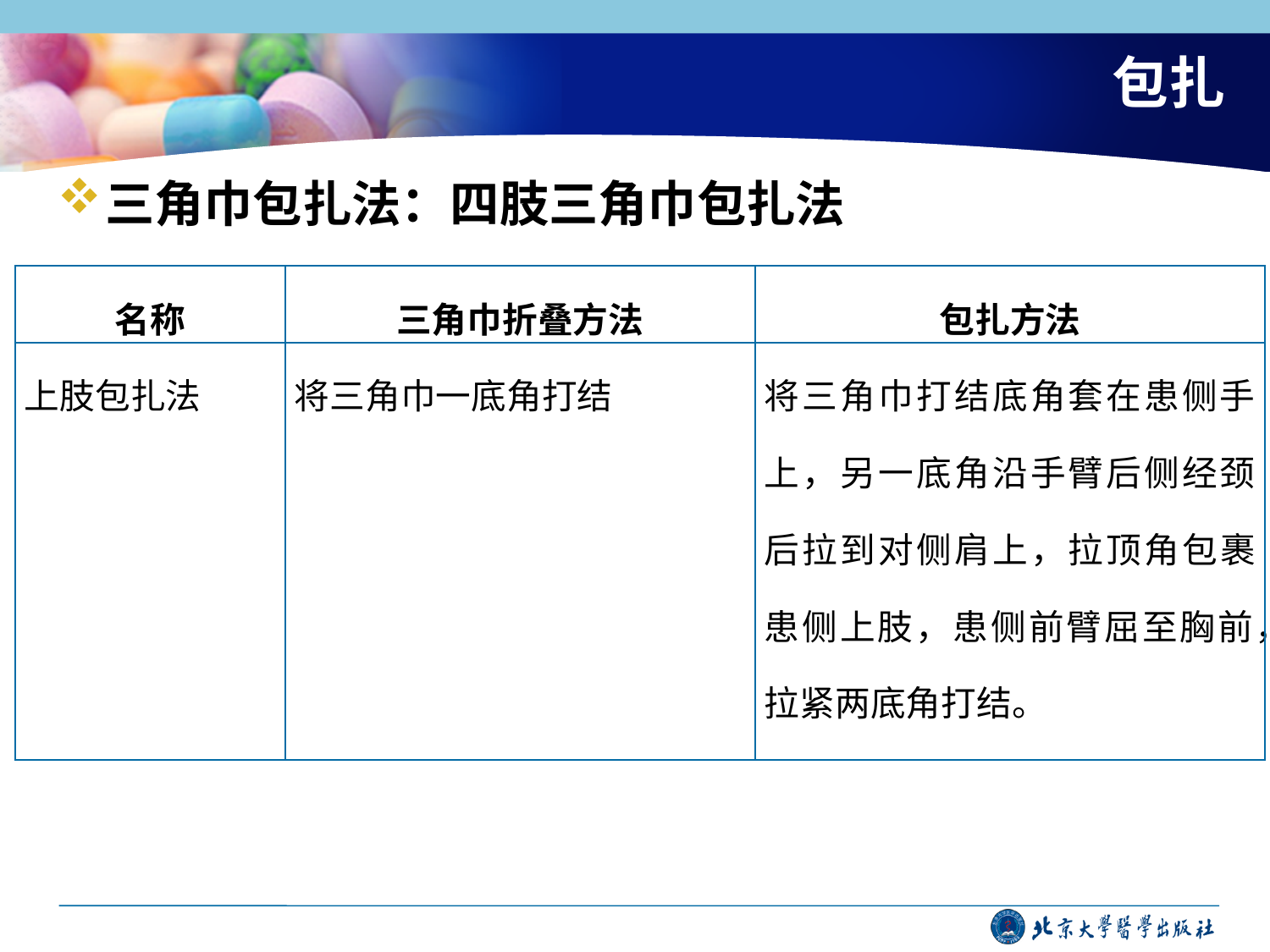

# 包扎
三角巾包扎法：四肢三角巾包扎法
| 名称 | 三角巾折叠方法 | 包扎方法 |
| --- | --- | --- |
| 上肢包扎法 | 将三角巾一底角打结 | 将三角巾打结底角套在患侧手上，另一底角沿手臂后侧经颈后拉到对侧肩上，拉顶角包裹患侧上肢，患侧前臂屈至胸前，拉紧两底角打结。 |